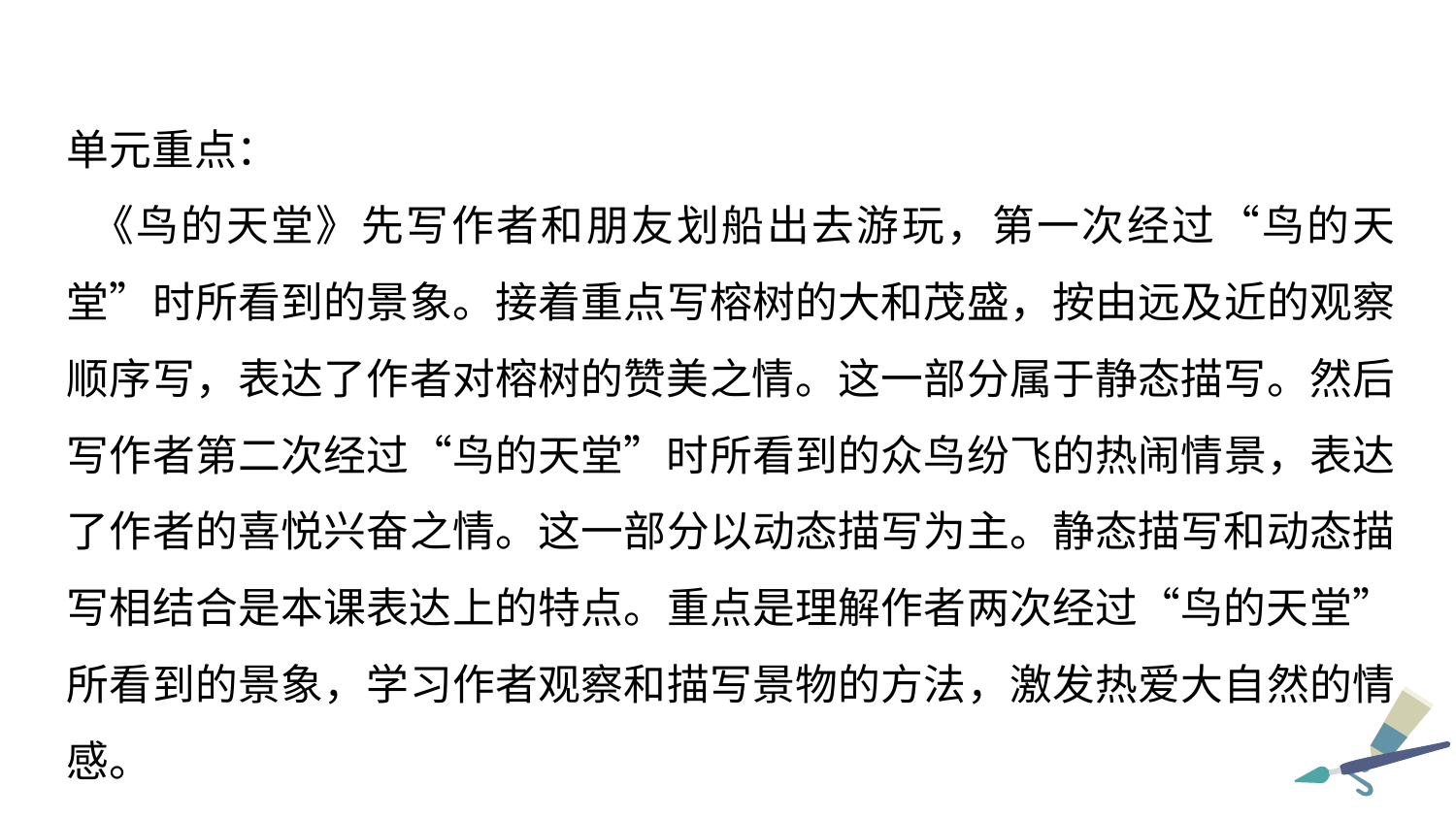

单元重点：
 《鸟的天堂》先写作者和朋友划船出去游玩，第一次经过“鸟的天堂”时所看到的景象。接着重点写榕树的大和茂盛，按由远及近的观察顺序写，表达了作者对榕树的赞美之情。这一部分属于静态描写。然后写作者第二次经过“鸟的天堂”时所看到的众鸟纷飞的热闹情景，表达了作者的喜悦兴奋之情。这一部分以动态描写为主。静态描写和动态描写相结合是本课表达上的特点。重点是理解作者两次经过“鸟的天堂”所看到的景象，学习作者观察和描写景物的方法，激发热爱大自然的情感。